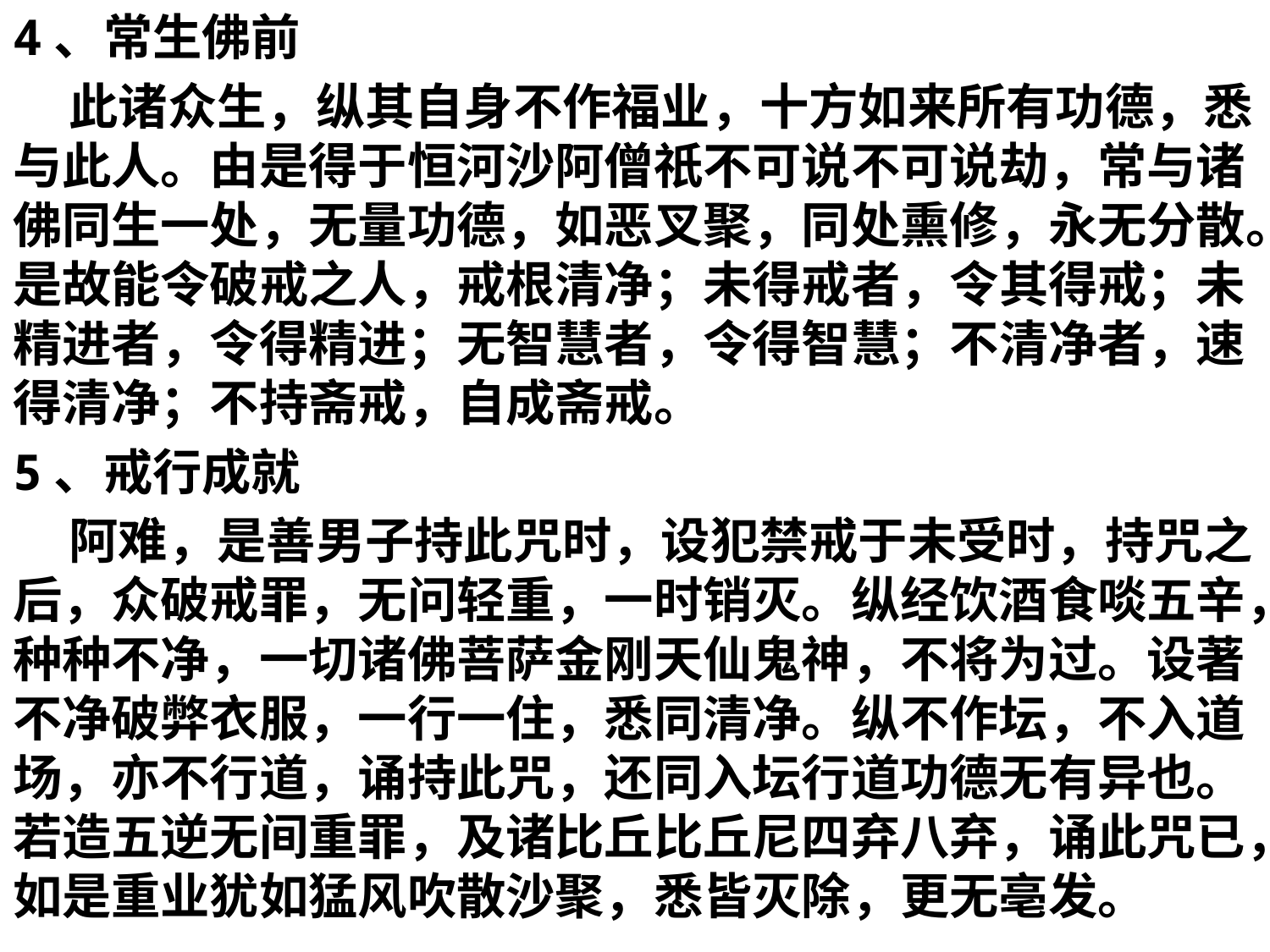

4、常生佛前
    此诸众生，纵其自身不作福业，十方如来所有功德，悉与此人。由是得于恒河沙阿僧祇不可说不可说劫，常与诸佛同生一处，无量功德，如恶叉聚，同处熏修，永无分散。是故能令破戒之人，戒根清净；未得戒者，令其得戒；未精进者，令得精进；无智慧者，令得智慧；不清净者，速得清净；不持斋戒，自成斋戒。
5、戒行成就
    阿难，是善男子持此咒时，设犯禁戒于未受时，持咒之后，众破戒罪，无问轻重，一时销灭。纵经饮酒食啖五辛，种种不净，一切诸佛菩萨金刚天仙鬼神，不将为过。设著不净破弊衣服，一行一住，悉同清净。纵不作坛，不入道场，亦不行道，诵持此咒，还同入坛行道功德无有异也。若造五逆无间重罪，及诸比丘比丘尼四弃八弃，诵此咒已，如是重业犹如猛风吹散沙聚，悉皆灭除，更无亳发。